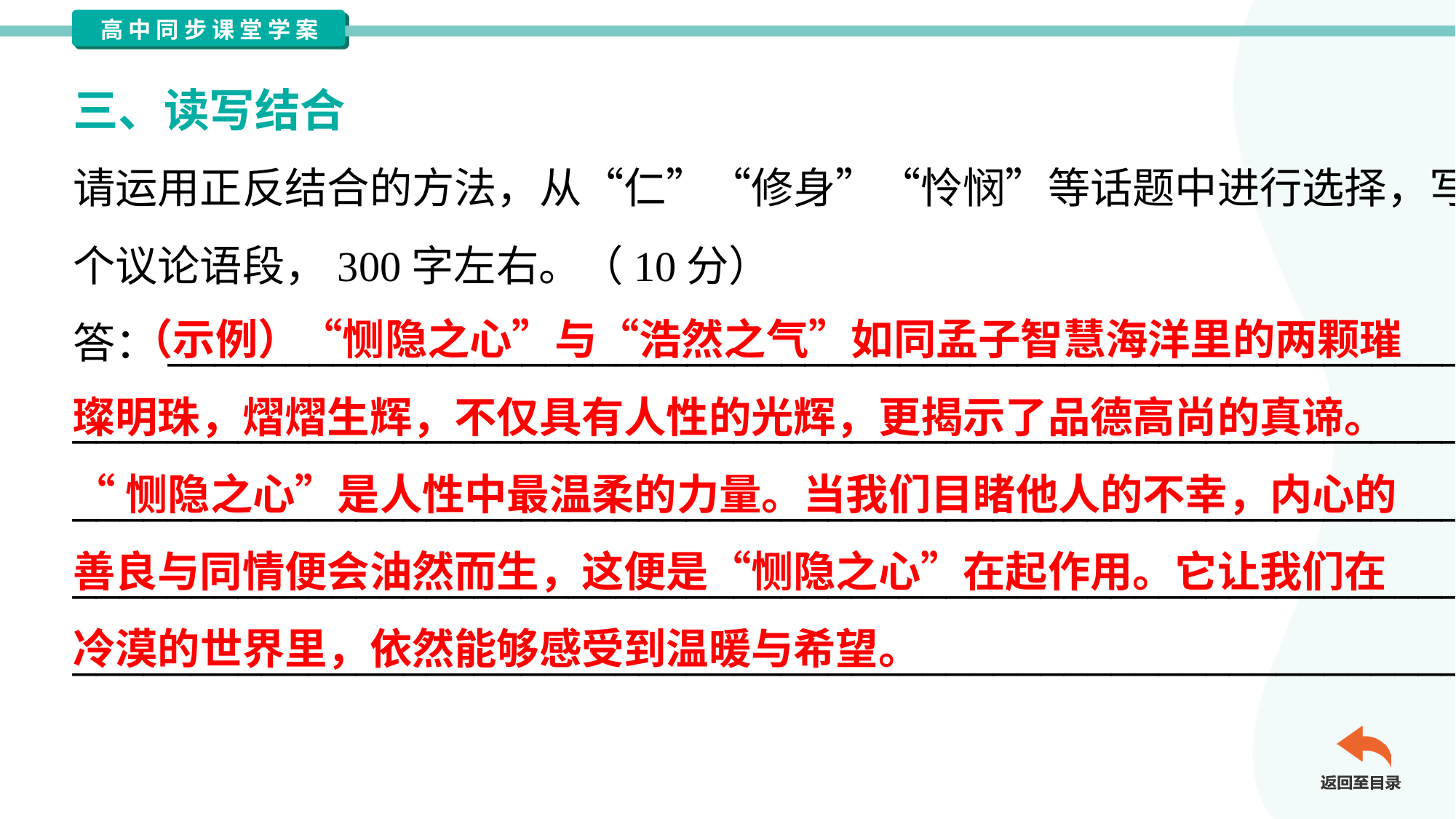

三、读写结合
请运用正反结合的方法，从“仁”“修身”“怜悯”等话题中进行选择，写一
个议论语段，300字左右。（10分）
答：_________________________________________________________
_____________________________________________________________
_____________________________________________________________
_____________________________________________________________
_____________________________________________________________
     （示例）“恻隐之心”与“浩然之气”如同孟子智慧海洋里的两颗璀
璨明珠，熠熠生辉，不仅具有人性的光辉，更揭示了品德高尚的真谛。
“恻隐之心”是人性中最温柔的力量。当我们目睹他人的不幸，内心的
善良与同情便会油然而生，这便是“恻隐之心”在起作用。它让我们在
冷漠的世界里，依然能够感受到温暖与希望。